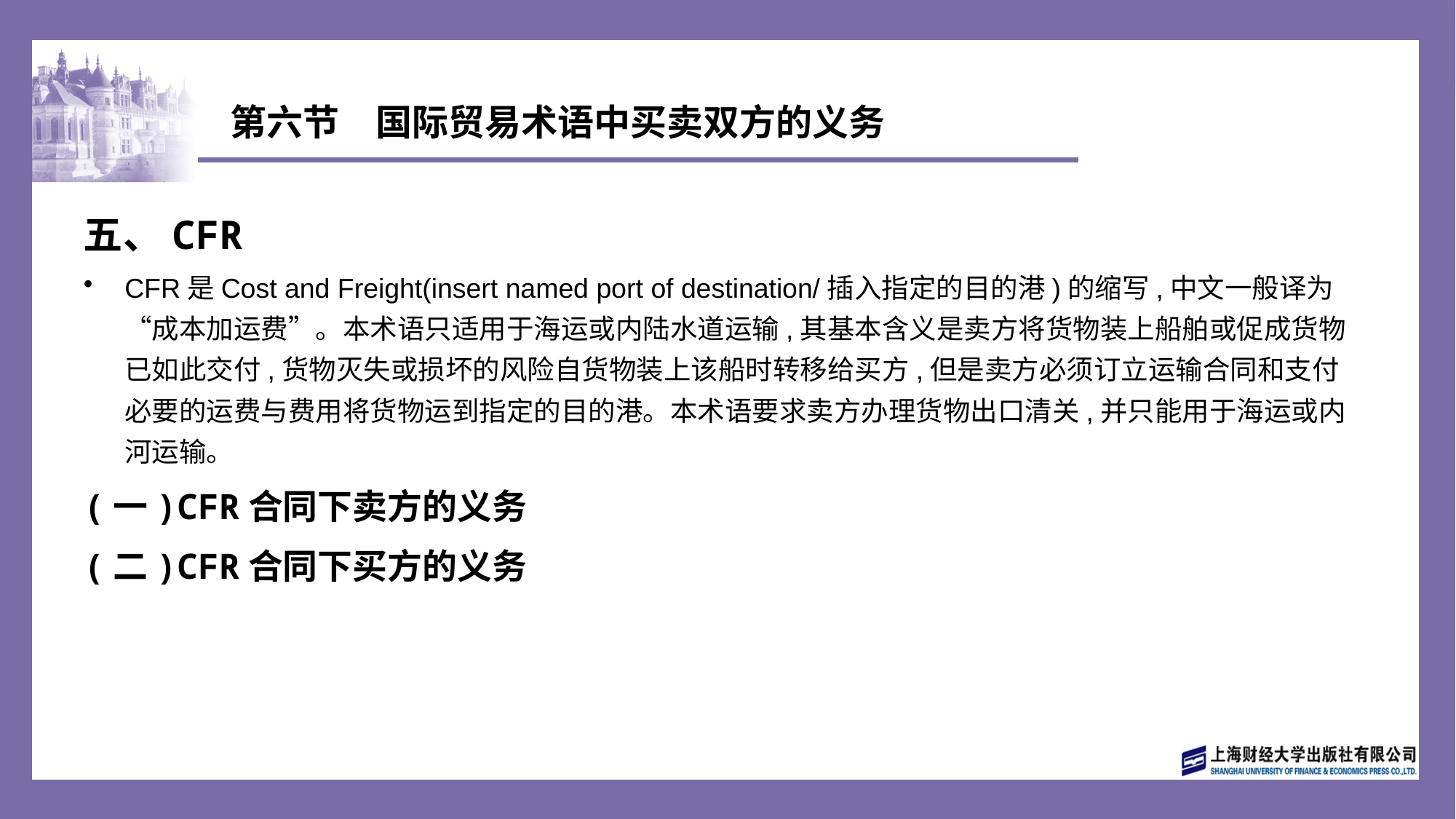

# 第六节　国际贸易术语中买卖双方的义务
五、CFR
CFR是Cost and Freight(insert named port of destination/插入指定的目的港)的缩写,中文一般译为“成本加运费”。本术语只适用于海运或内陆水道运输,其基本含义是卖方将货物装上船舶或促成货物已如此交付,货物灭失或损坏的风险自货物装上该船时转移给买方,但是卖方必须订立运输合同和支付必要的运费与费用将货物运到指定的目的港。本术语要求卖方办理货物出口清关,并只能用于海运或内河运输。
(一)CFR合同下卖方的义务
(二)CFR合同下买方的义务